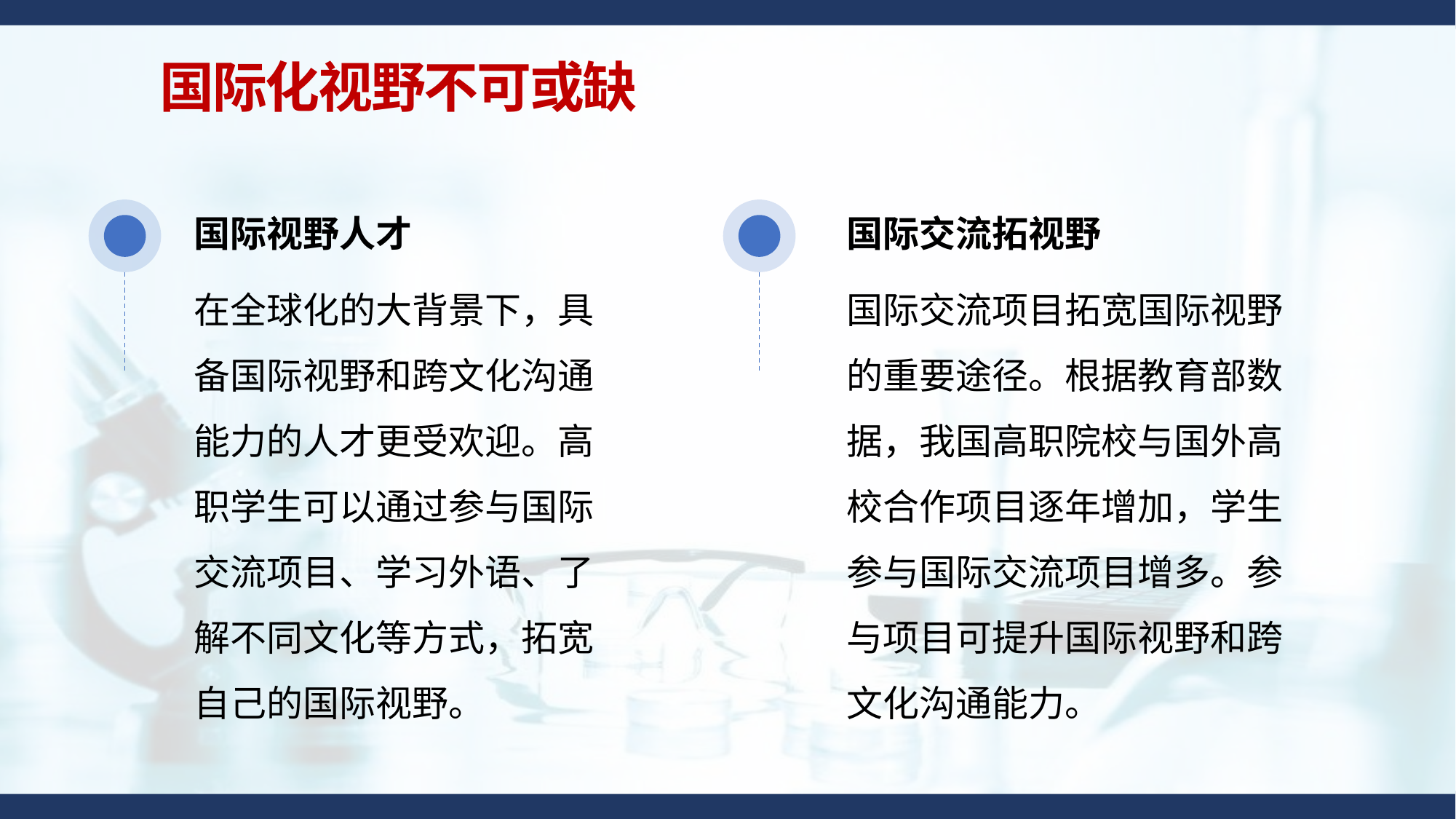

国际化视野不可或缺
国际视野人才
国际交流拓视野

国际交流项目拓宽国际视野的重要途径。根据教育部数据，我国高职院校与国外高校合作项目逐年增加，学生参与国际交流项目增多。参与项目可提升国际视野和跨文化沟通能力。
在全球化的大背景下，具备国际视野和跨文化沟通能力的人才更受欢迎。高职学生可以通过参与国际交流项目、学习外语、了解不同文化等方式，拓宽自己的国际视野。